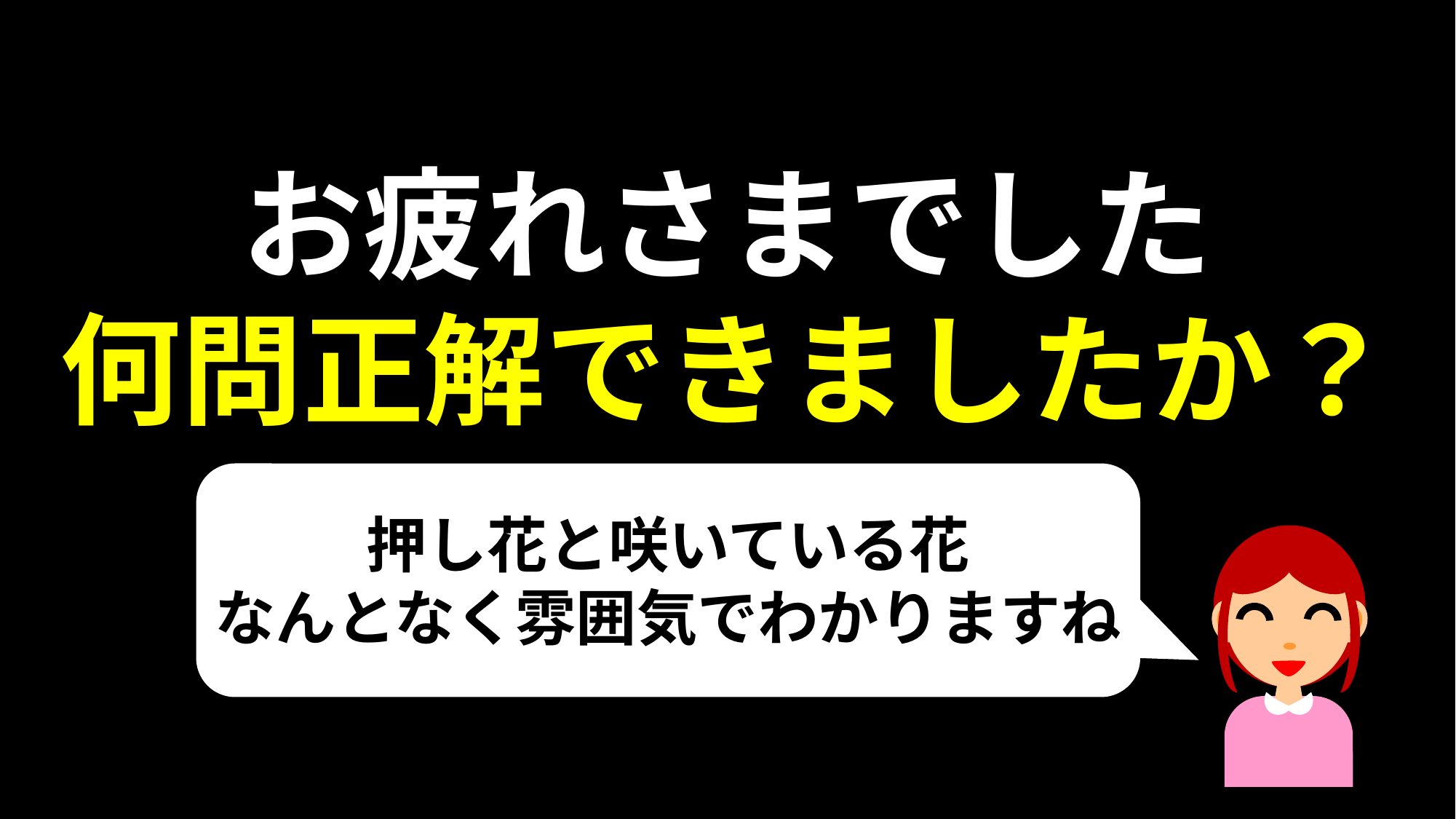

お疲れさまでした
何問正解できましたか？

押し花と咲いている花
なんとなく雰囲気でわかりますね